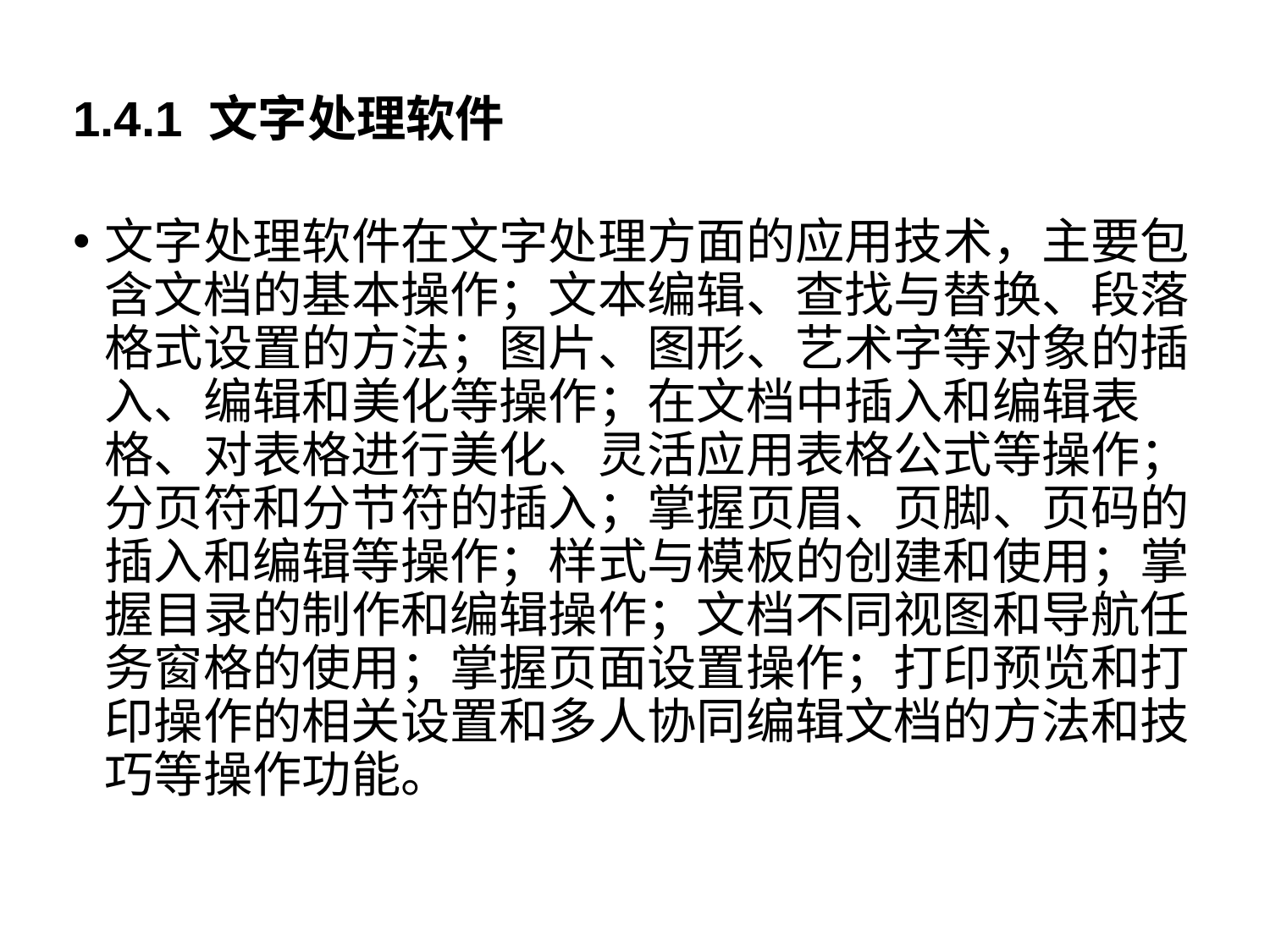

# 1.4.1 文字处理软件
文字处理软件在文字处理方面的应用技术，主要包含文档的基本操作；文本编辑、查找与替换、段落格式设置的方法；图片、图形、艺术字等对象的插入、编辑和美化等操作；在文档中插入和编辑表格、对表格进行美化、灵活应用表格公式等操作；分页符和分节符的插入；掌握页眉、页脚、页码的插入和编辑等操作；样式与模板的创建和使用；掌握目录的制作和编辑操作；文档不同视图和导航任务窗格的使用；掌握页面设置操作；打印预览和打印操作的相关设置和多人协同编辑文档的方法和技巧等操作功能。